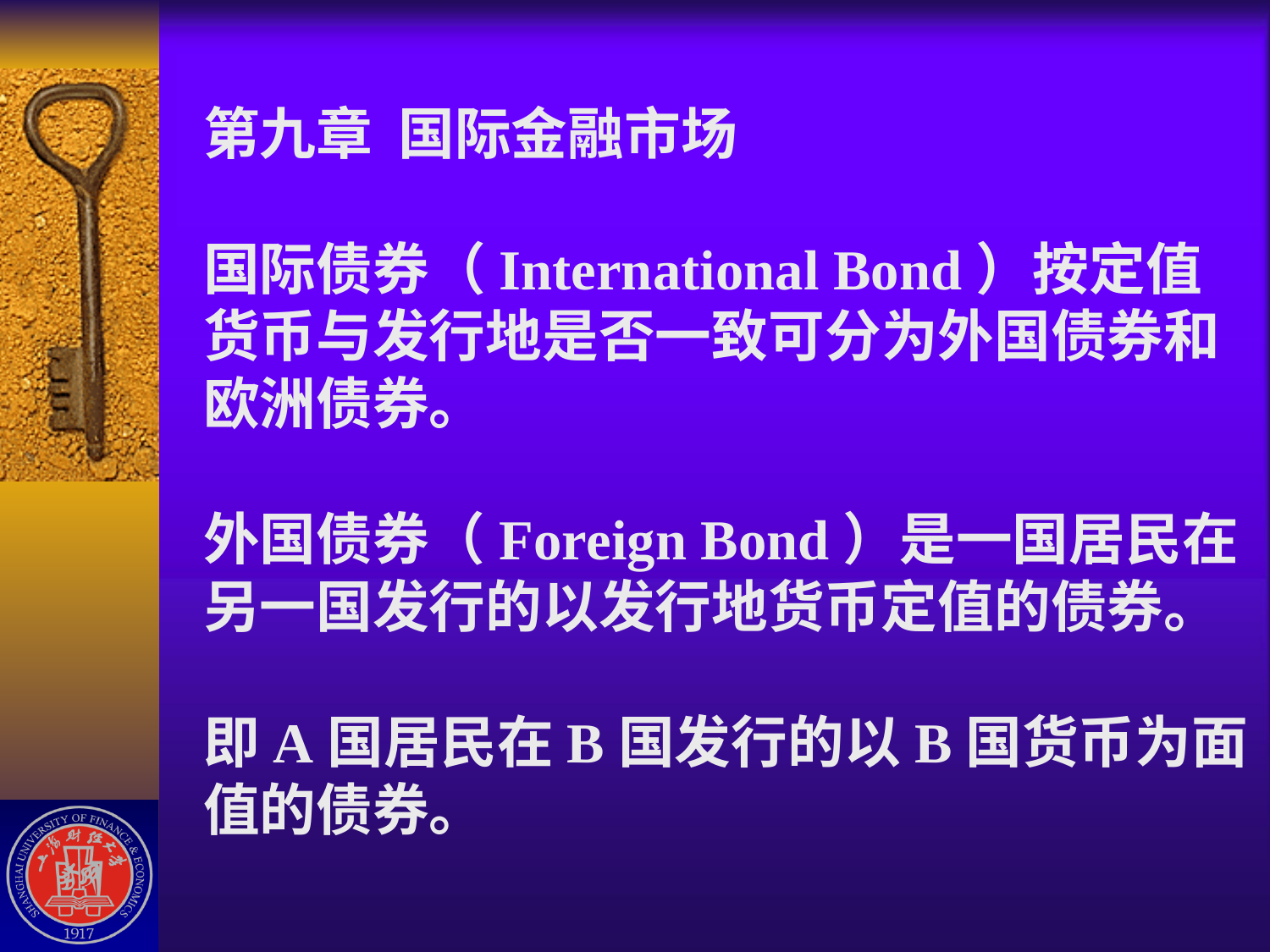

# 第九章  国际金融市场 国际债券（International Bond）按定值货币与发行地是否一致可分为外国债券和欧洲债券。 外国债券（Foreign Bond）是一国居民在另一国发行的以发行地货币定值的债券。 即A国居民在B国发行的以B国货币为面值的债券。